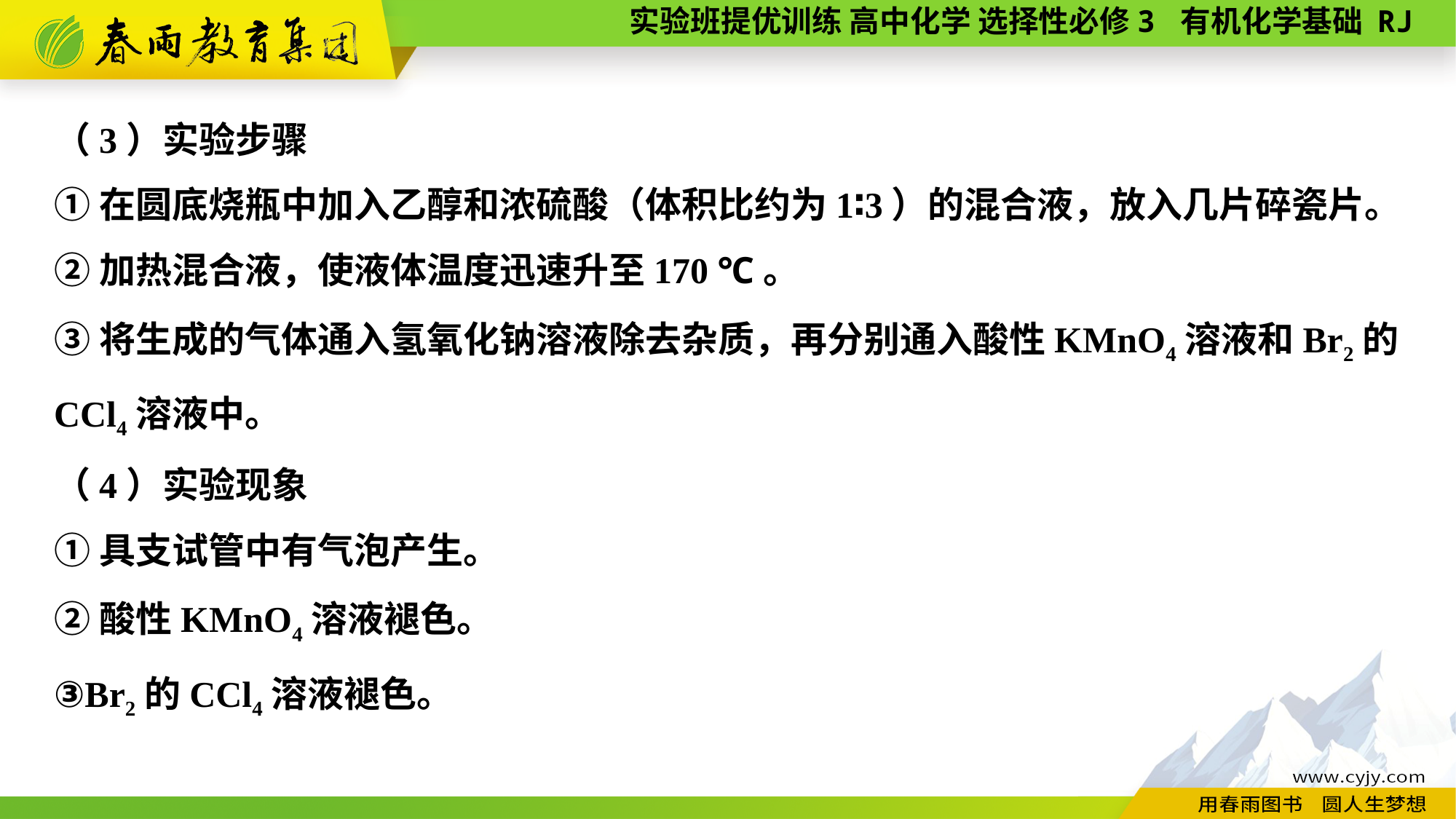

（3）实验步骤
①在圆底烧瓶中加入乙醇和浓硫酸（体积比约为1∶3）的混合液，放入几片碎瓷片。
②加热混合液，使液体温度迅速升至170 ℃。
③将生成的气体通入氢氧化钠溶液除去杂质，再分别通入酸性KMnO4溶液和Br2的CCl4溶液中。
（4）实验现象
①具支试管中有气泡产生。
②酸性KMnO4溶液褪色。
③Br2的CCl4溶液褪色。